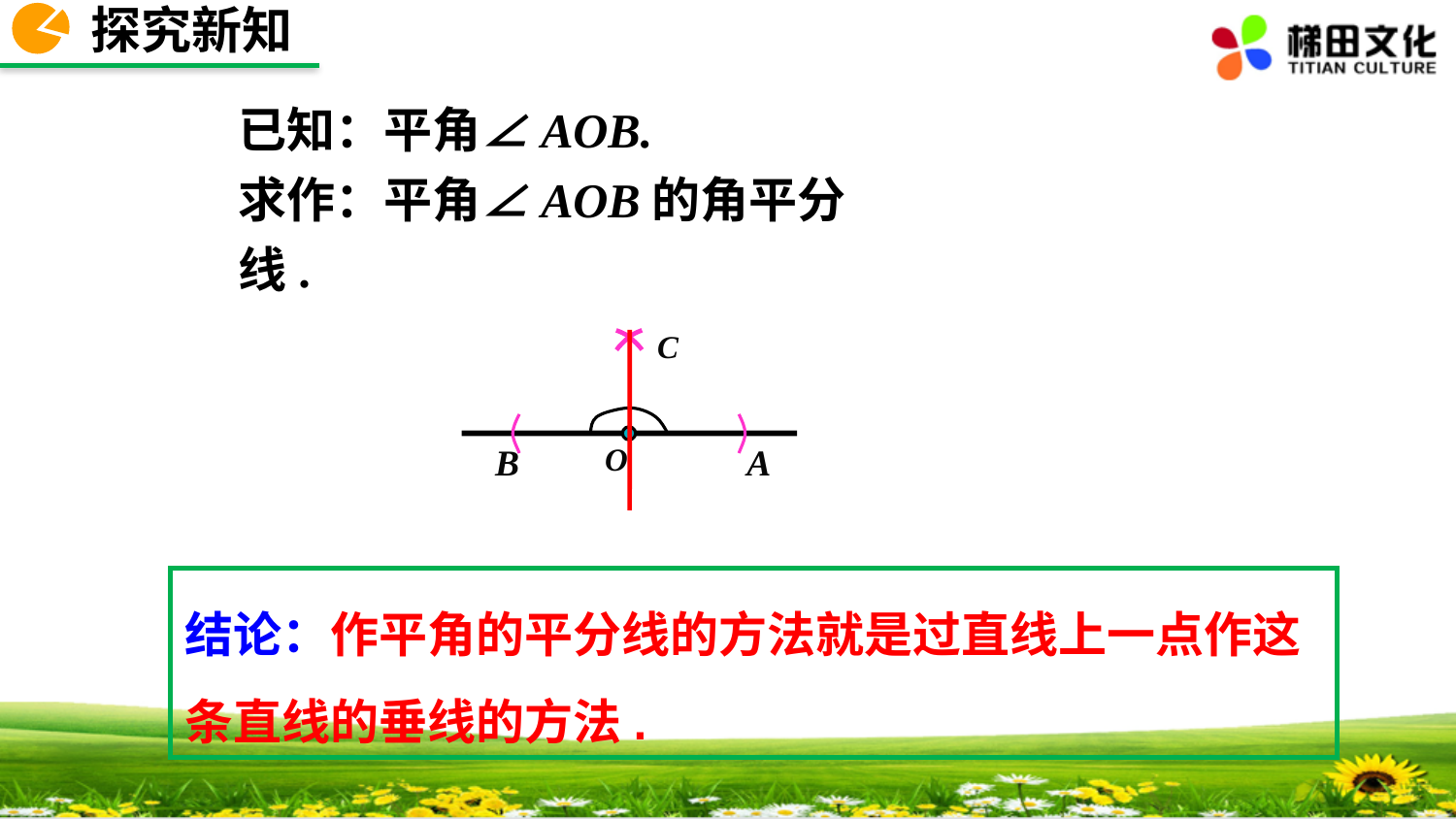

探究新知

已知：平角∠AOB.
求作：平角∠AOB的角平分线.

C

B
A

O

结论：作平角的平分线的方法就是过直线上一点作这条直线的垂线的方法.